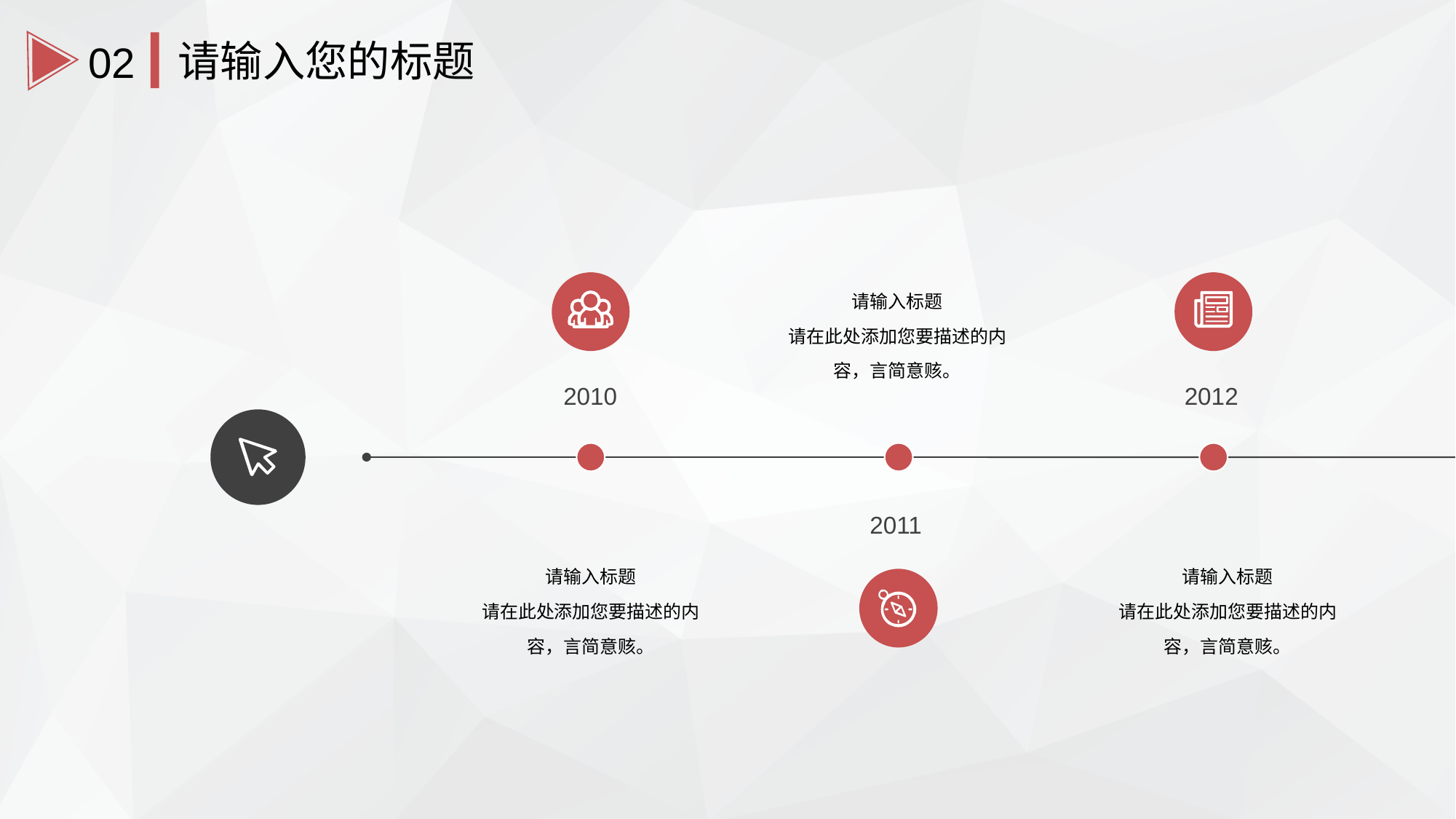

请输入您的标题
02

请输入标题
请在此处添加您要描述的内容，言简意赅。

2010
2012

2011
请输入标题
请在此处添加您要描述的内容，言简意赅。
请输入标题
请在此处添加您要描述的内容，言简意赅。